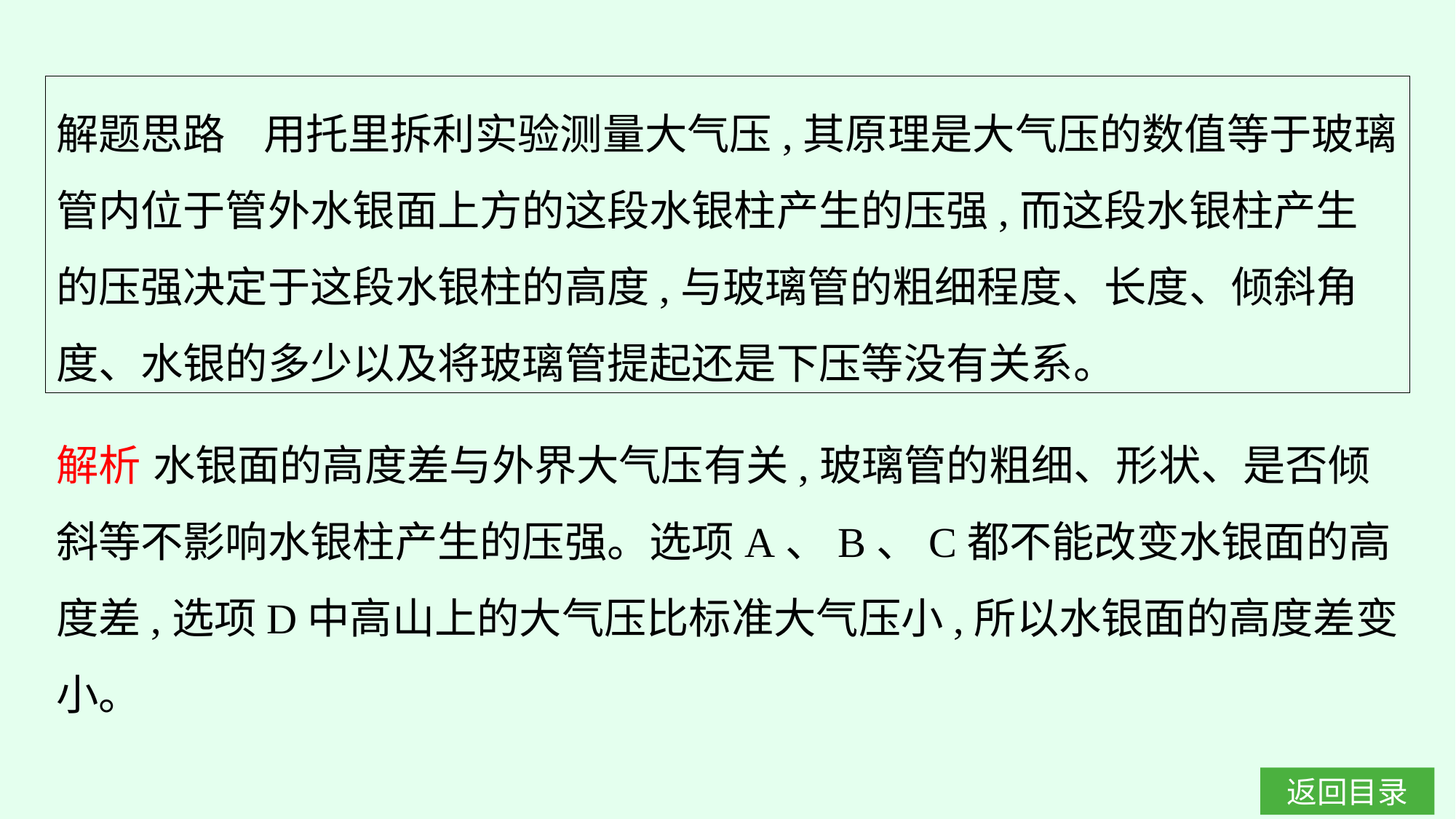

解题思路    用托里拆利实验测量大气压,其原理是大气压的数值等于玻璃管内位于管外水银面上方的这段水银柱产生的压强,而这段水银柱产生的压强决定于这段水银柱的高度,与玻璃管的粗细程度、长度、倾斜角度、水银的多少以及将玻璃管提起还是下压等没有关系。
解析 水银面的高度差与外界大气压有关,玻璃管的粗细、形状、是否倾斜等不影响水银柱产生的压强。选项A、B、C都不能改变水银面的高度差,选项D中高山上的大气压比标准大气压小,所以水银面的高度差变小。